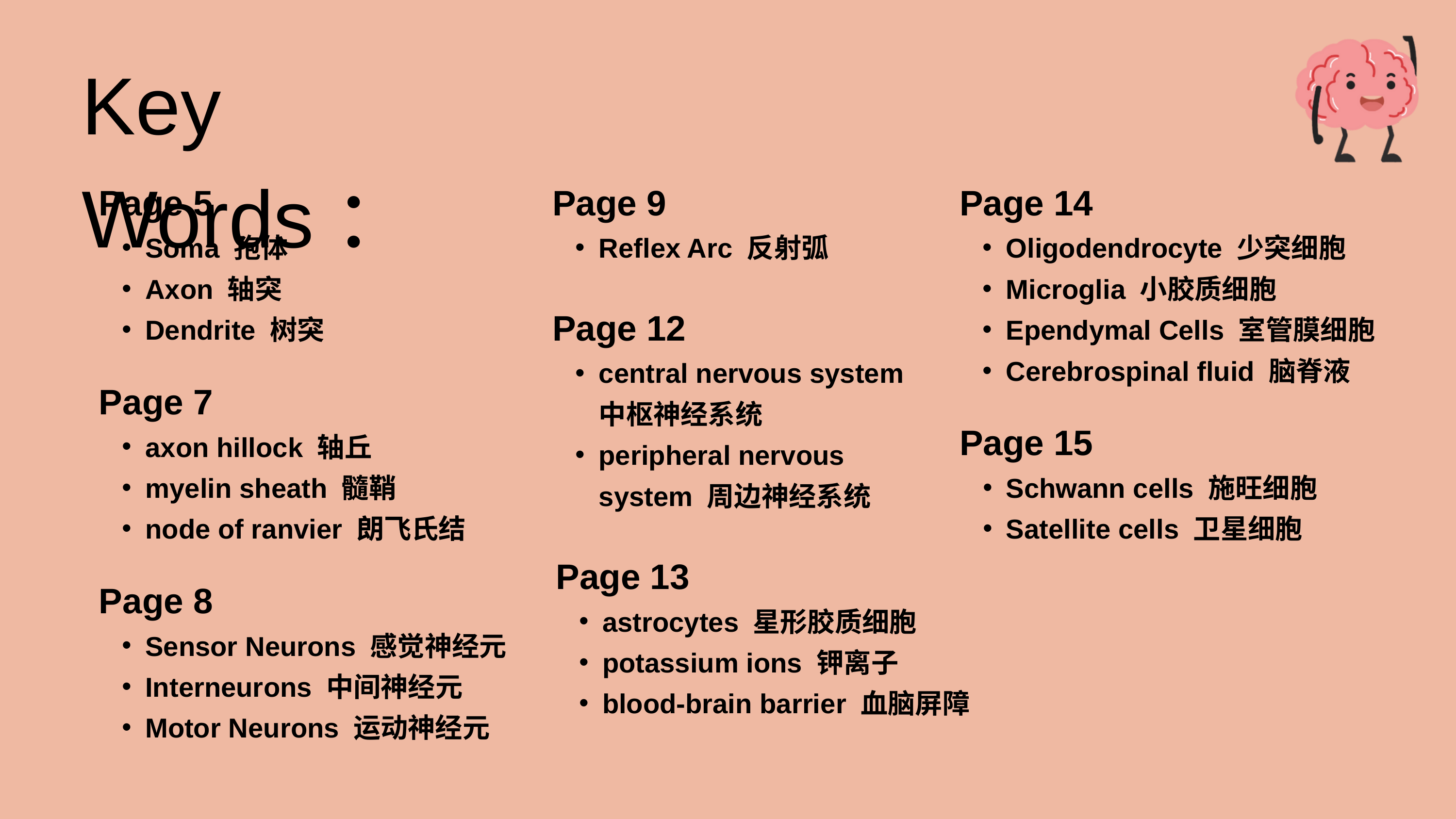

Key Words：
Page 14
Oligodendrocyte 少突细胞
Microglia 小胶质细胞
Ependymal Cells 室管膜细胞
Cerebrospinal fluid 脑脊液
Page 5
Soma 孢体
Axon 轴突
Dendrite 树突
Page 9
Reflex Arc 反射弧
Page 12
central nervous system 中枢神经系统
peripheral nervous system 周边神经系统
Page 7
axon hillock 轴丘
myelin sheath 髓鞘
node of ranvier 朗飞氏结
Page 15
Schwann cells 施旺细胞
Satellite cells 卫星细胞
Page 13
astrocytes 星形胶质细胞
potassium ions 钾离子
blood-brain barrier 血脑屏障
Page 8
Sensor Neurons 感觉神经元
Interneurons 中间神经元
Motor Neurons 运动神经元